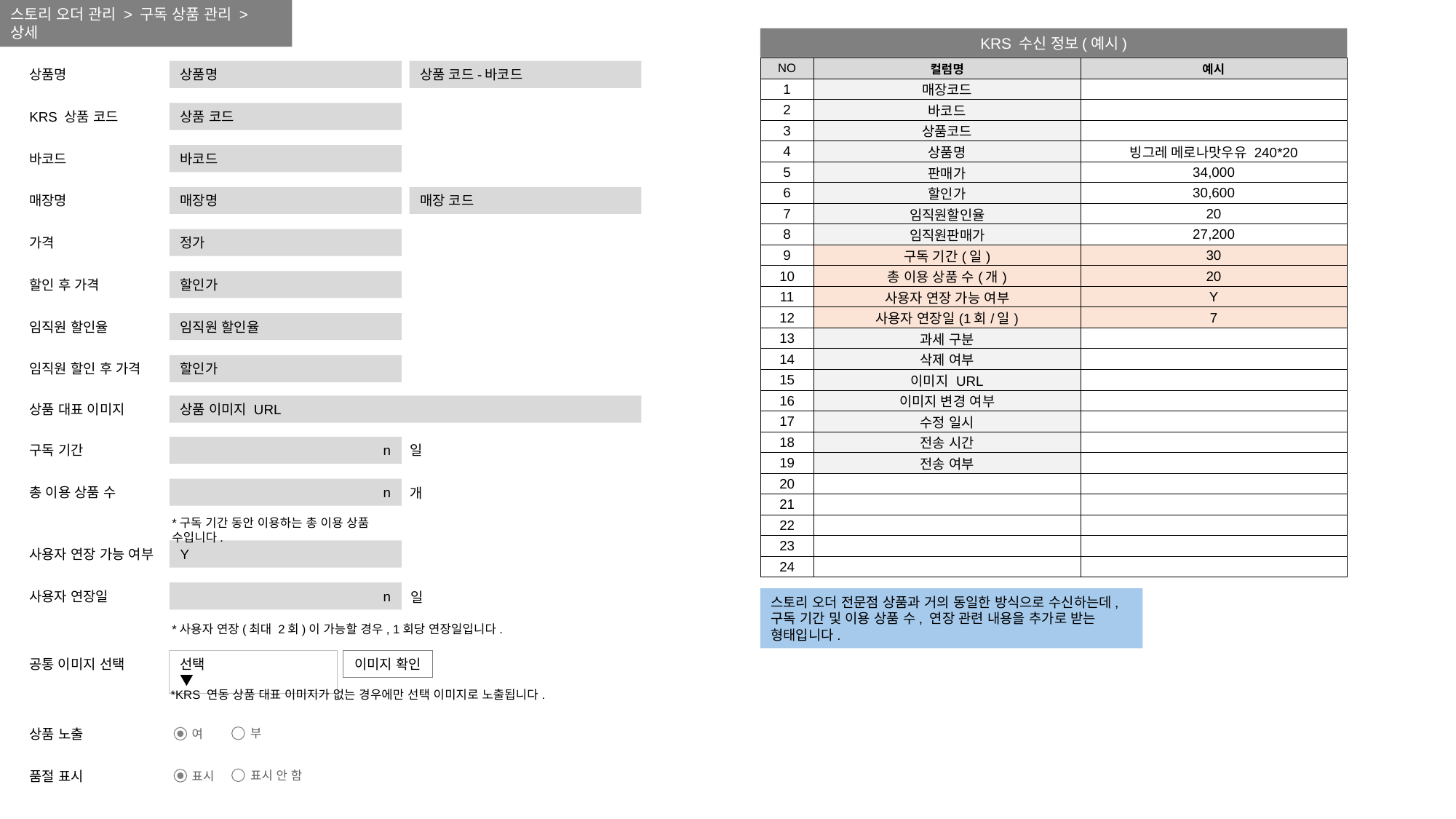

스토리 오더 관리 > 구독 상품 관리 > 상세
KRS 수신 정보(예시)
| NO | 컬럼명 | 예시 |
| --- | --- | --- |
| 1 | 매장코드 |  |
| 2 | 바코드 |  |
| 3 | 상품코드 |  |
| 4 | 상품명 | 빙그레 메로나맛우유 240\*20 |
| 5 | 판매가 | 34,000 |
| 6 | 할인가 | 30,600 |
| 7 | 임직원할인율 | 20 |
| 8 | 임직원판매가 | 27,200 |
| 9 | 구독 기간(일) | 30 |
| 10 | 총 이용 상품 수(개) | 20 |
| 11 | 사용자 연장 가능 여부 | Y |
| 12 | 사용자 연장일(1회/일) | 7 |
| 13 | 과세 구분 |  |
| 14 | 삭제 여부 |  |
| 15 | 이미지 URL |  |
| 16 | 이미지 변경 여부 |  |
| 17 | 수정 일시 |  |
| 18 | 전송 시간 |  |
| 19 | 전송 여부 |  |
| 20 |  |  |
| 21 |  |  |
| 22 |  |  |
| 23 |  |  |
| 24 |  |  |
상품명
상품 코드-바코드
상품명
상품 코드
KRS 상품 코드
바코드
바코드
매장명
매장 코드
매장명
정가
가격
할인가
할인 후 가격
임직원 할인율
임직원 할인율
할인가
임직원 할인 후 가격
상품 이미지 URL
상품 대표 이미지
n
일
구독 기간
n
총 이용 상품 수
개
*구독 기간 동안 이용하는 총 이용 상품 수입니다.
Y
사용자 연장 가능 여부
n
사용자 연장일
일
스토리 오더 전문점 상품과 거의 동일한 방식으로 수신하는데, 구독 기간 및 이용 상품 수, 연장 관련 내용을 추가로 받는 형태입니다.
*사용자 연장(최대 2회)이 가능할 경우, 1회당 연장일입니다.
선택                             ▼
공통 이미지 선택
이미지 확인
*KRS 연동 상품 대표 이미지가 없는 경우에만 선택 이미지로 노출됩니다.
상품 노출
부

여

품절 표시
표시 안 함

표시